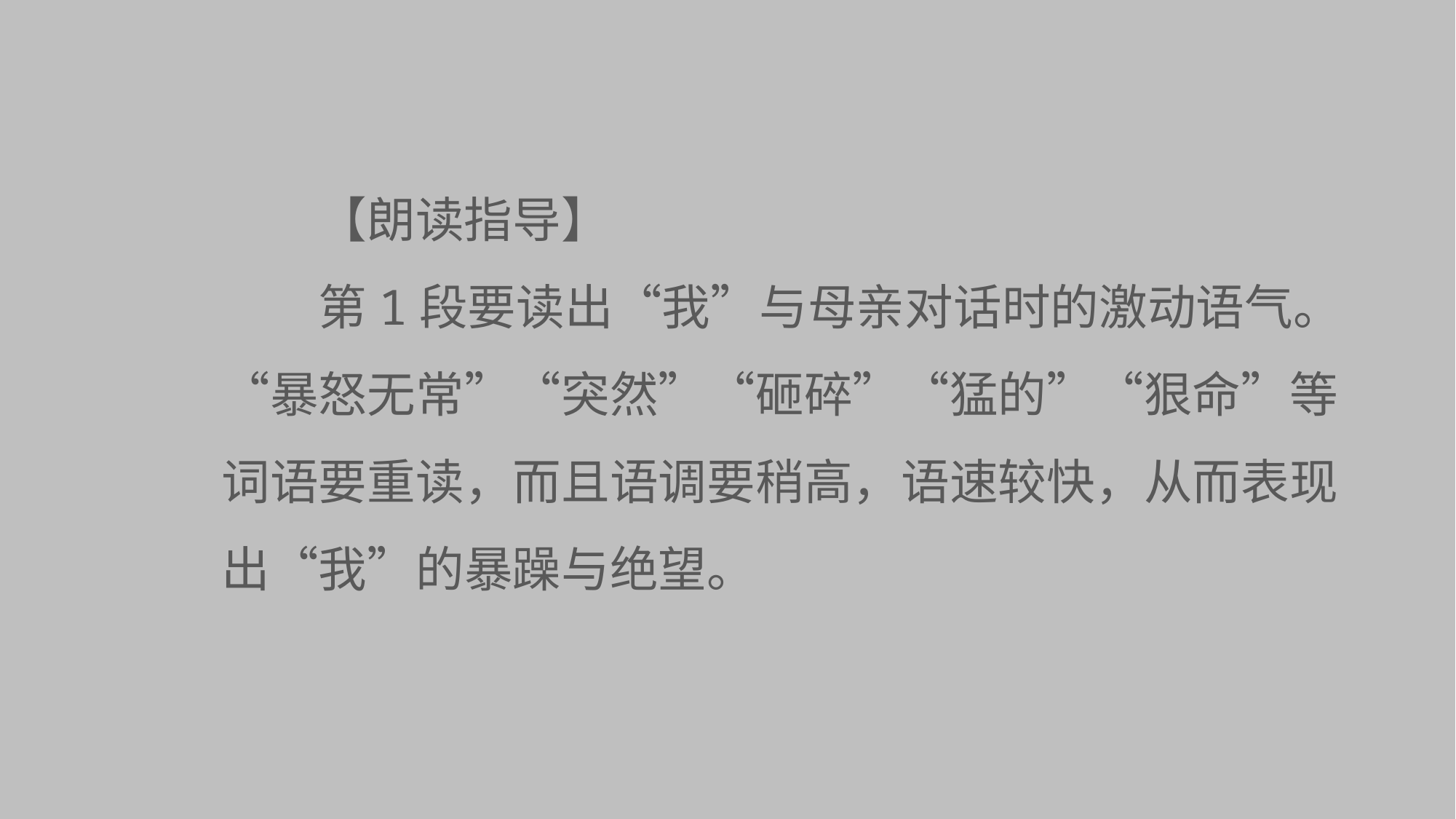

【朗读指导】
第1段要读出“我”与母亲对话时的激动语气。“暴怒无常”“突然”“砸碎”“猛的”“狠命”等词语要重读，而且语调要稍高，语速较快，从而表现出“我”的暴躁与绝望。